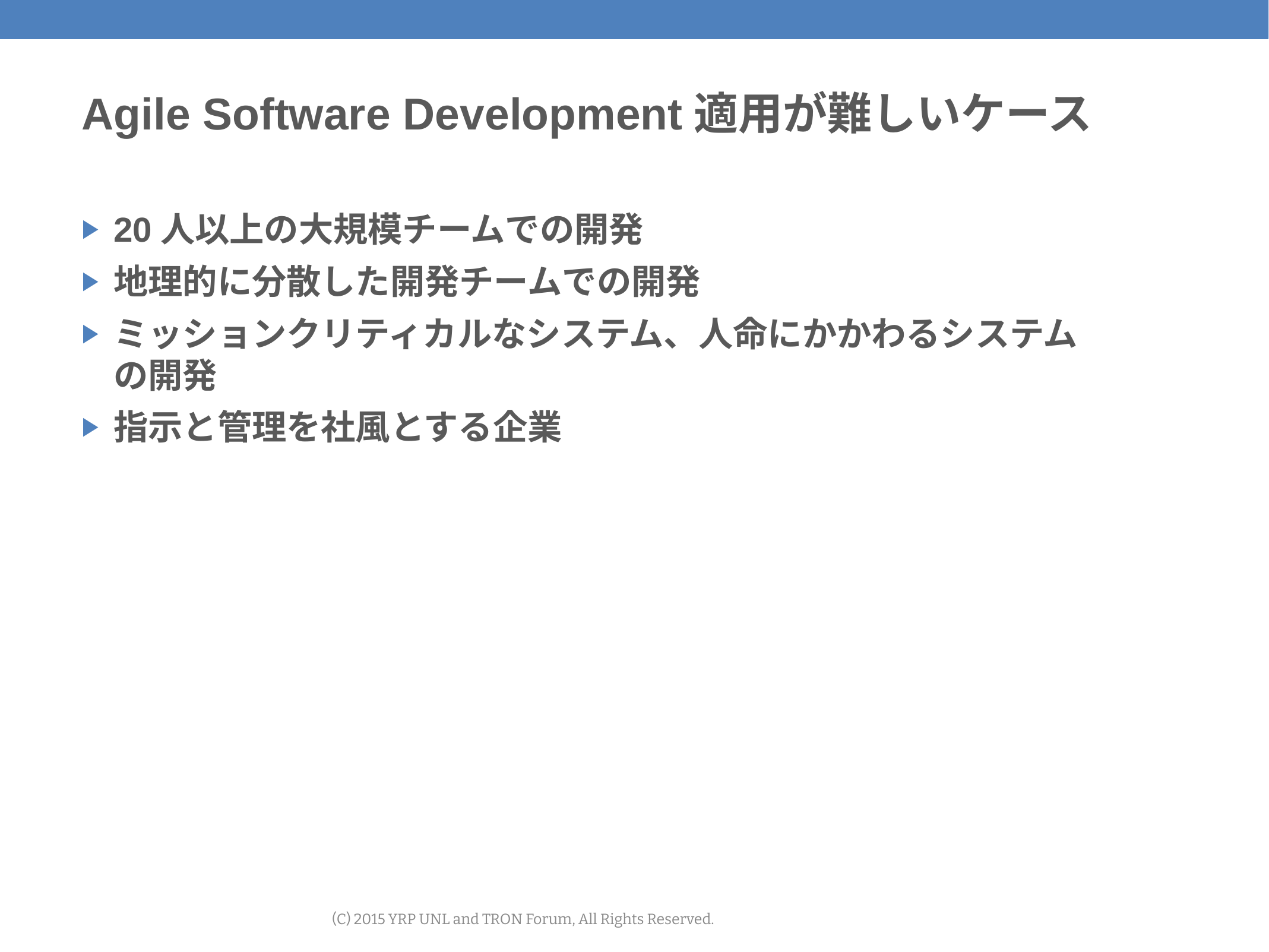

# Agile Software Development適用が難しいケース
20人以上の大規模チームでの開発
地理的に分散した開発チームでの開発
ミッションクリティカルなシステム、人命にかかわるシステムの開発
指示と管理を社風とする企業
(C) 2015 YRP UNL and TRON Forum, All Rights Reserved.
46